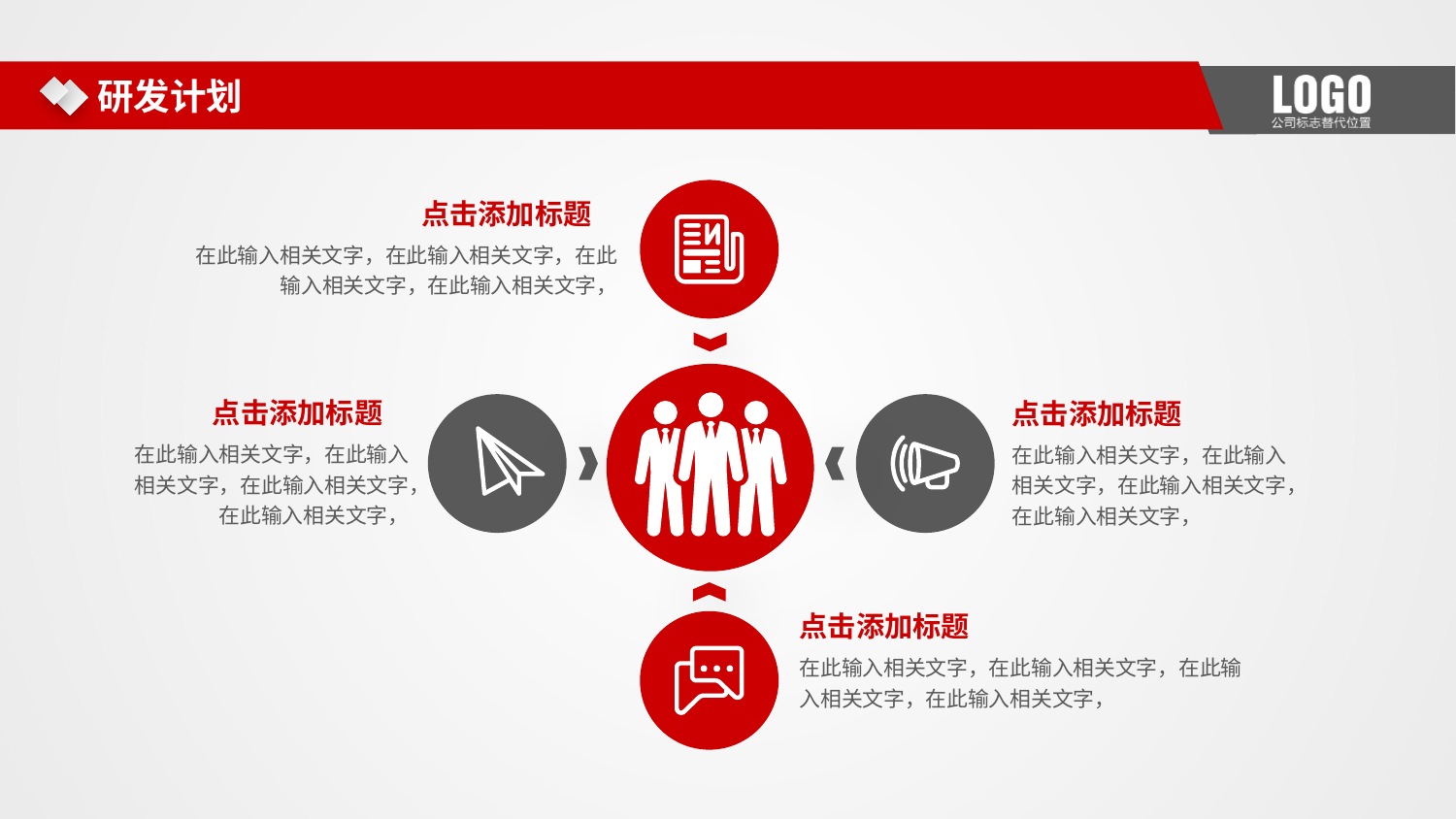

研发计划

点击添加标题
在此输入相关文字，在此输入相关文字，在此输入相关文字，在此输入相关文字，

点击添加标题
点击添加标题

在此输入相关文字，在此输入相关文字，在此输入相关文字，在此输入相关文字，
在此输入相关文字，在此输入相关文字，在此输入相关文字，在此输入相关文字，

点击添加标题

在此输入相关文字，在此输入相关文字，在此输入相关文字，在此输入相关文字，